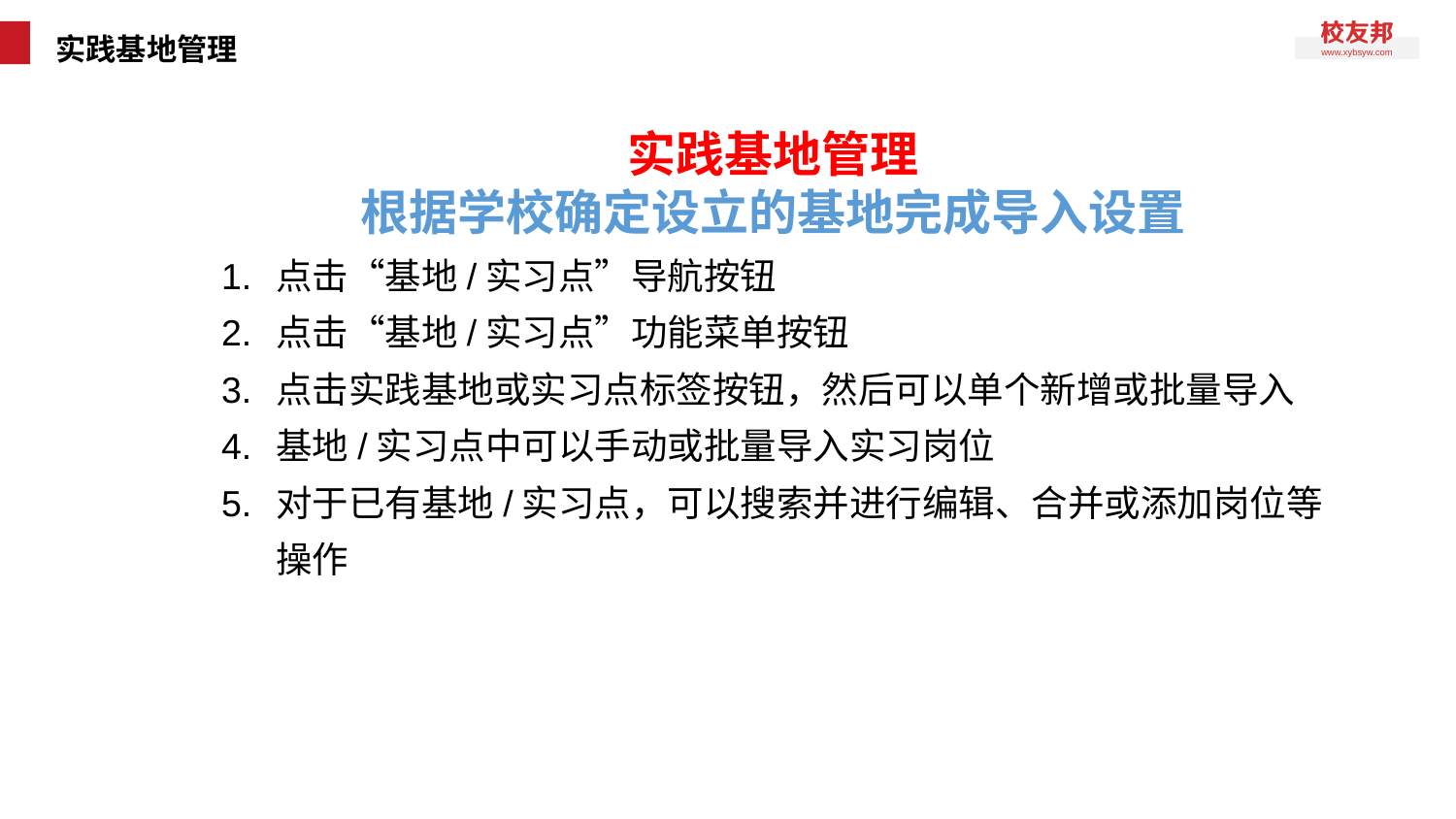

# 实践基地管理
实践基地管理
根据学校确定设立的基地完成导入设置
点击“基地/实习点”导航按钮
点击“基地/实习点”功能菜单按钮
点击实践基地或实习点标签按钮，然后可以单个新增或批量导入
基地/实习点中可以手动或批量导入实习岗位
对于已有基地/实习点，可以搜索并进行编辑、合并或添加岗位等操作